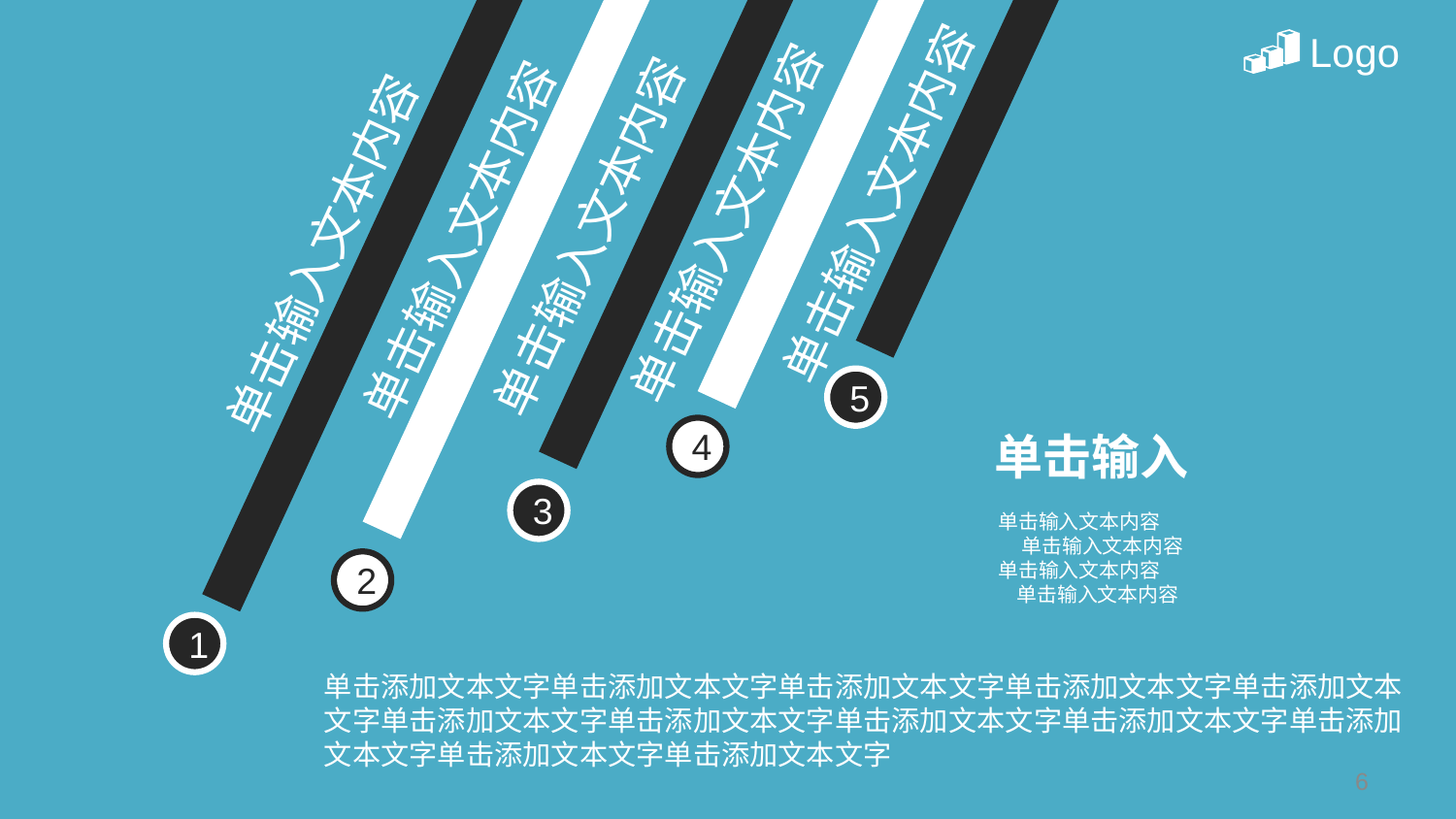

Logo

单击输入文本内容
单击输入文本内容
单击输入文本内容
单击输入文本内容
单击输入文本内容
5
4
单击输入
3
单击输入文本内容
    单击输入文本内容
单击输入文本内容
   单击输入文本内容
2
1
单击添加文本文字单击添加文本文字单击添加文本文字单击添加文本文字单击添加文本文字单击添加文本文字单击添加文本文字单击添加文本文字单击添加文本文字单击添加文本文字单击添加文本文字单击添加文本文字
6